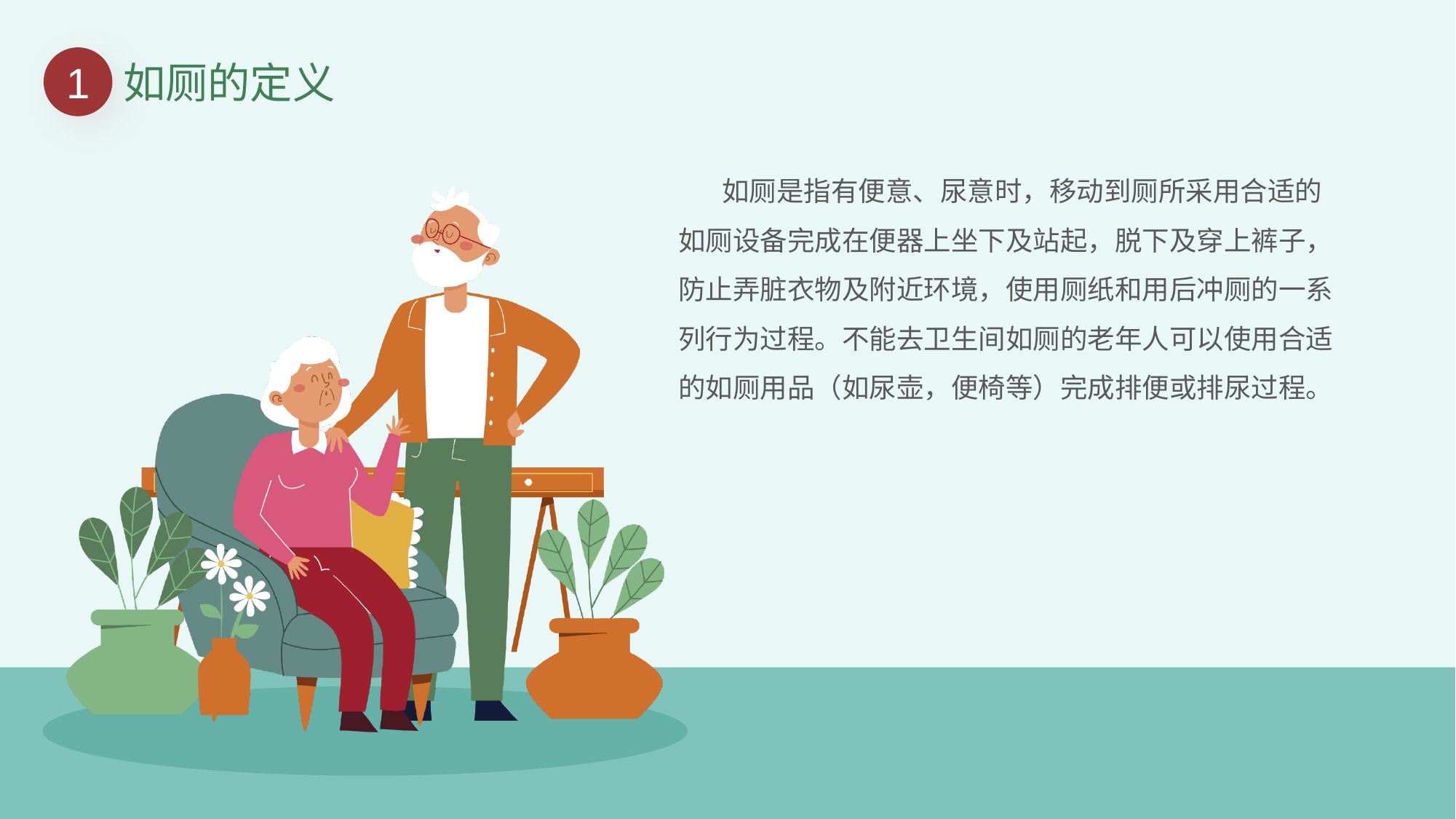

1
如厕的定义
      如厕是指有便意、尿意时，移动到厕所采用合适的如厕设备完成在便器上坐下及站起，脱下及穿上裤子，防止弄脏衣物及附近环境，使用厕纸和用后冲厕的一系列行为过程。不能去卫生间如厕的老年人可以使用合适的如厕用品（如尿壶，便椅等）完成排便或排尿过程。